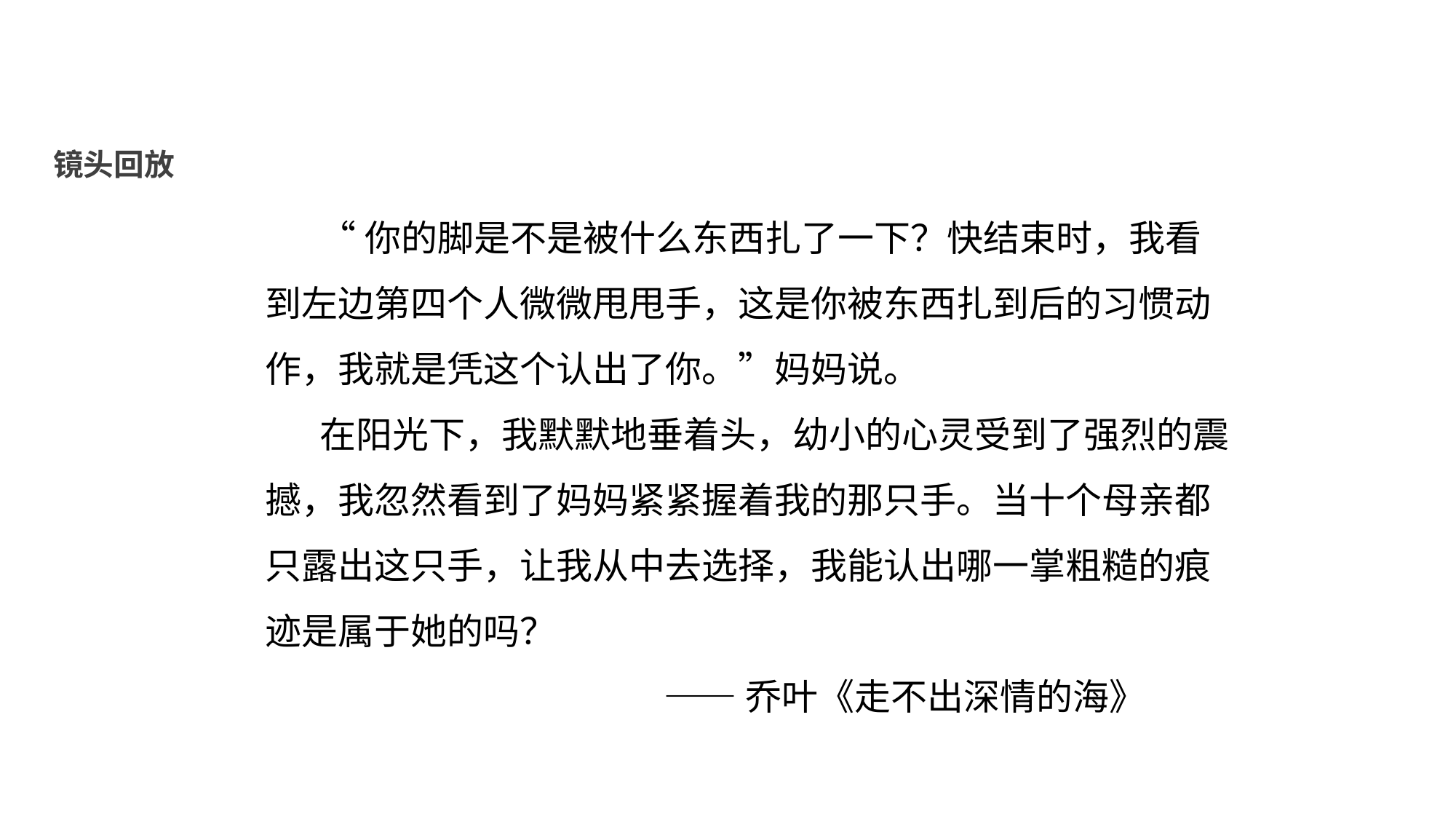

镜头回放
“你的脚是不是被什么东西扎了一下？快结束时，我看到左边第四个人微微甩甩手，这是你被东西扎到后的习惯动作，我就是凭这个认出了你。”妈妈说。
在阳光下，我默默地垂着头，幼小的心灵受到了强烈的震撼，我忽然看到了妈妈紧紧握着我的那只手。当十个母亲都只露出这只手，让我从中去选择，我能认出哪一掌粗糙的痕迹是属于她的吗？
                                          ——乔叶《走不出深情的海》